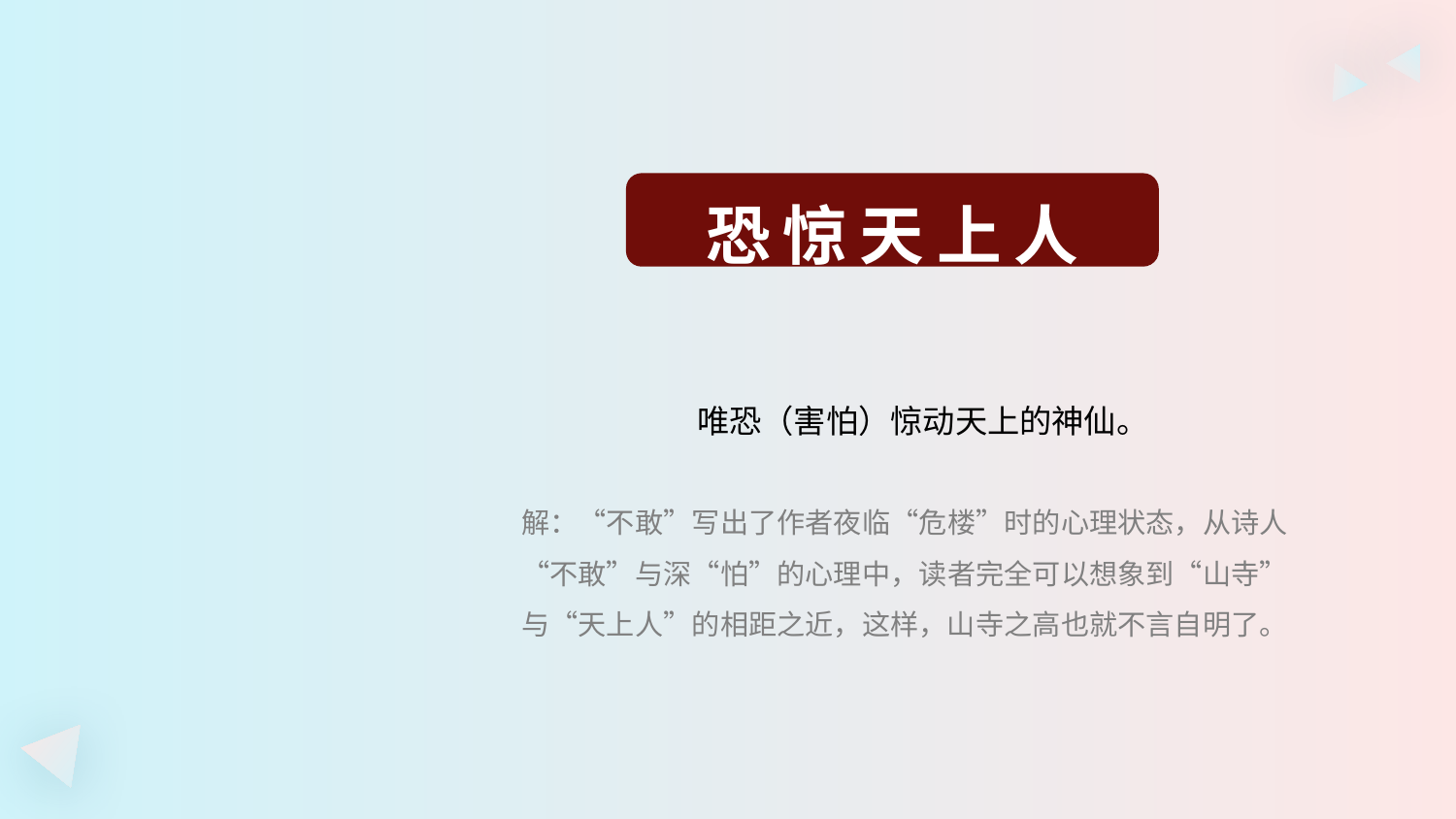

#
恐惊天上人

唯恐（害怕）惊动天上的神仙。
解：“不敢”写出了作者夜临“危楼”时的心理状态，从诗人“不敢”与深“怕”的心理中，读者完全可以想象到“山寺”与“天上人”的相距之近，这样，山寺之高也就不言自明了。